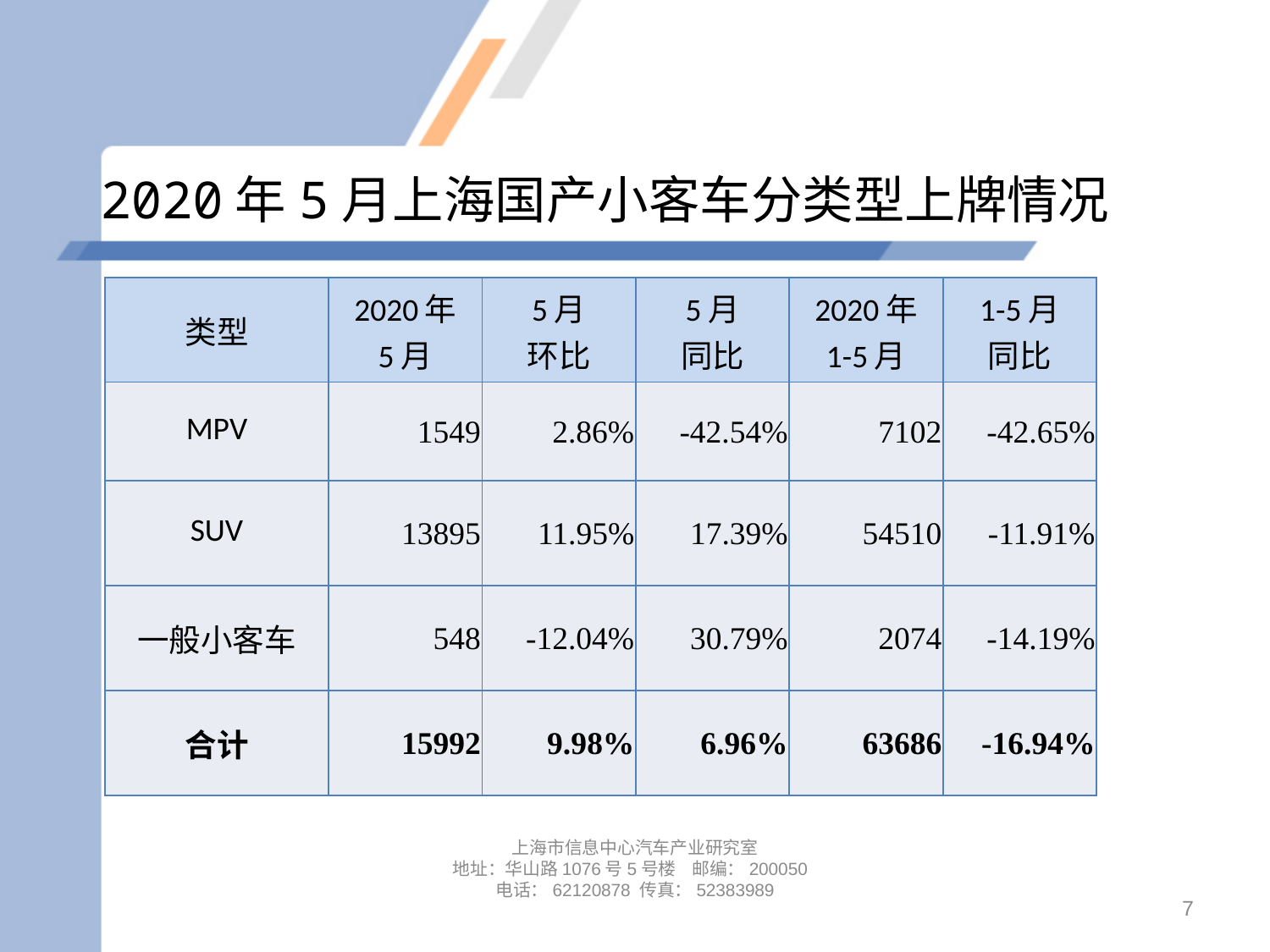

# 2020年5月上海国产小客车分类型上牌情况
| 类型 | 2020年 5月 | 5月 环比 | 5月 同比 | 2020年 1-5月 | 1-5月 同比 |
| --- | --- | --- | --- | --- | --- |
| MPV | 1549 | 2.86% | -42.54% | 7102 | -42.65% |
| SUV | 13895 | 11.95% | 17.39% | 54510 | -11.91% |
| 一般小客车 | 548 | -12.04% | 30.79% | 2074 | -14.19% |
| 合计 | 15992 | 9.98% | 6.96% | 63686 | -16.94% |
上海市信息中心汽车产业研究室
地址：华山路1076号5号楼    邮编：200050
电话：62120878 传真：52383989

7